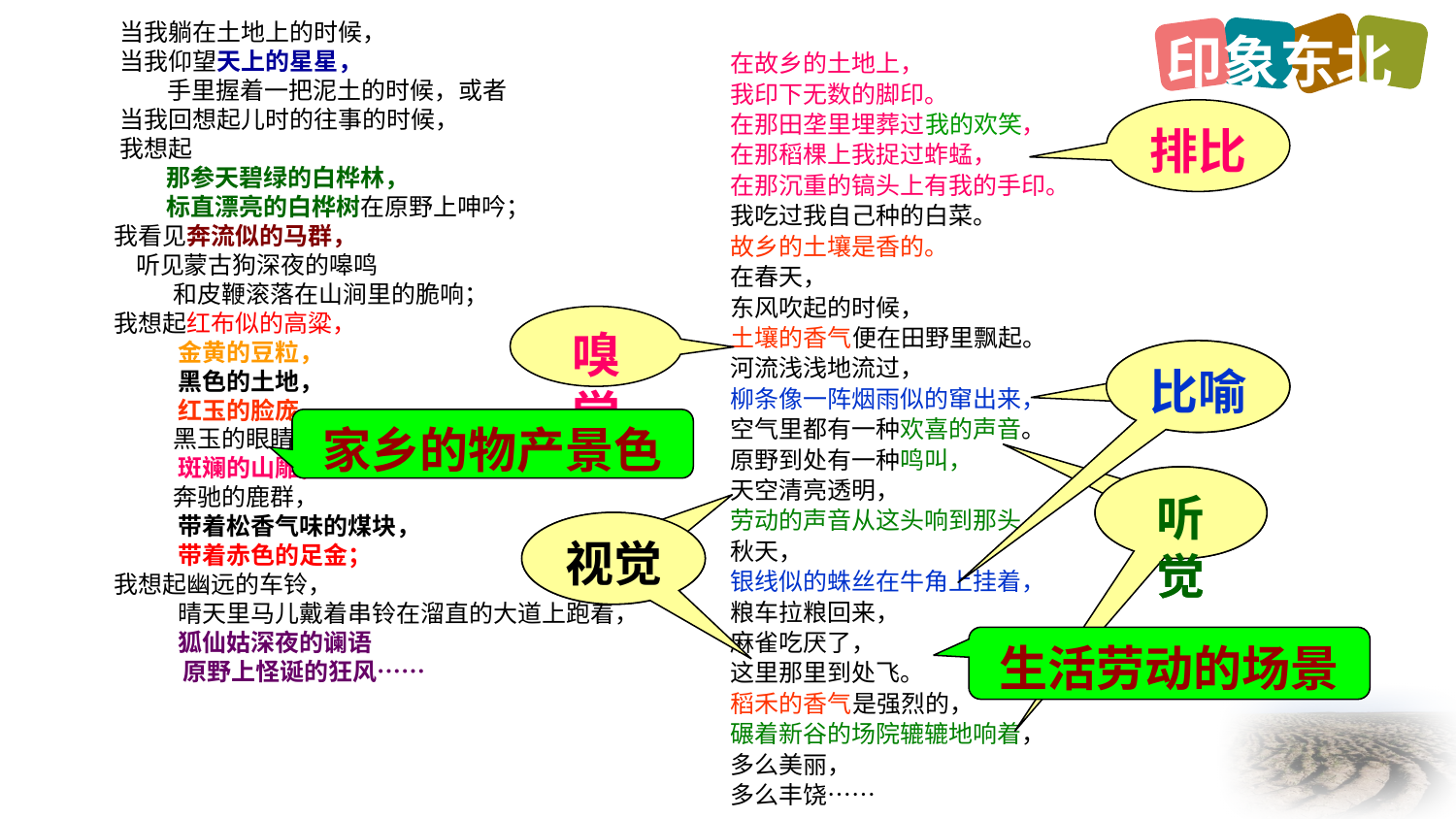

印象东北

         当我躺在土地上的时候，
         当我仰望天上的星星，
                  手里握着一把泥土的时候，或者
         当我回想起儿时的往事的时候，
         我想起
                 那参天碧绿的白桦林，
                 标直漂亮的白桦树在原野上呻吟；
        我看见奔流似的马群，
            听见蒙古狗深夜的嗥鸣
                   和皮鞭滚落在山涧里的脆响；
        我想起红布似的高粱，
                   金黄的豆粒，
                   黑色的土地，
                   红玉的脸庞，
                   黑玉的眼睛，
                   斑斓的山雕，
                   奔驰的鹿群，
                   带着松香气味的煤块，
                   带着赤色的足金；
        我想起幽远的车铃，
                    晴天里马儿戴着串铃在溜直的大道上跑着，
                    狐仙姑深夜的谰语
                    原野上怪诞的狂风……
在故乡的土地上，
我印下无数的脚印。
在那田垄里埋葬过我的欢笑，
在那稻棵上我捉过蚱蜢，
在那沉重的镐头上有我的手印。
我吃过我自己种的白菜。
故乡的土壤是香的。
在春天，
东风吹起的时候，
土壤的香气便在田野里飘起。
河流浅浅地流过，
柳条像一阵烟雨似的窜出来，
空气里都有一种欢喜的声音。
原野到处有一种鸣叫，
天空清亮透明，
劳动的声音从这头响到那头。
秋天，
银线似的蛛丝在牛角上挂着，
粮车拉粮回来，
麻雀吃厌了，
这里那里到处飞。
稻禾的香气是强烈的，
碾着新谷的场院辘辘地响着，
多么美丽，
多么丰饶……
排比
嗅觉
比喻
比喻
家乡的物产景色
听觉
听觉
视觉
视觉
生活劳动的场景